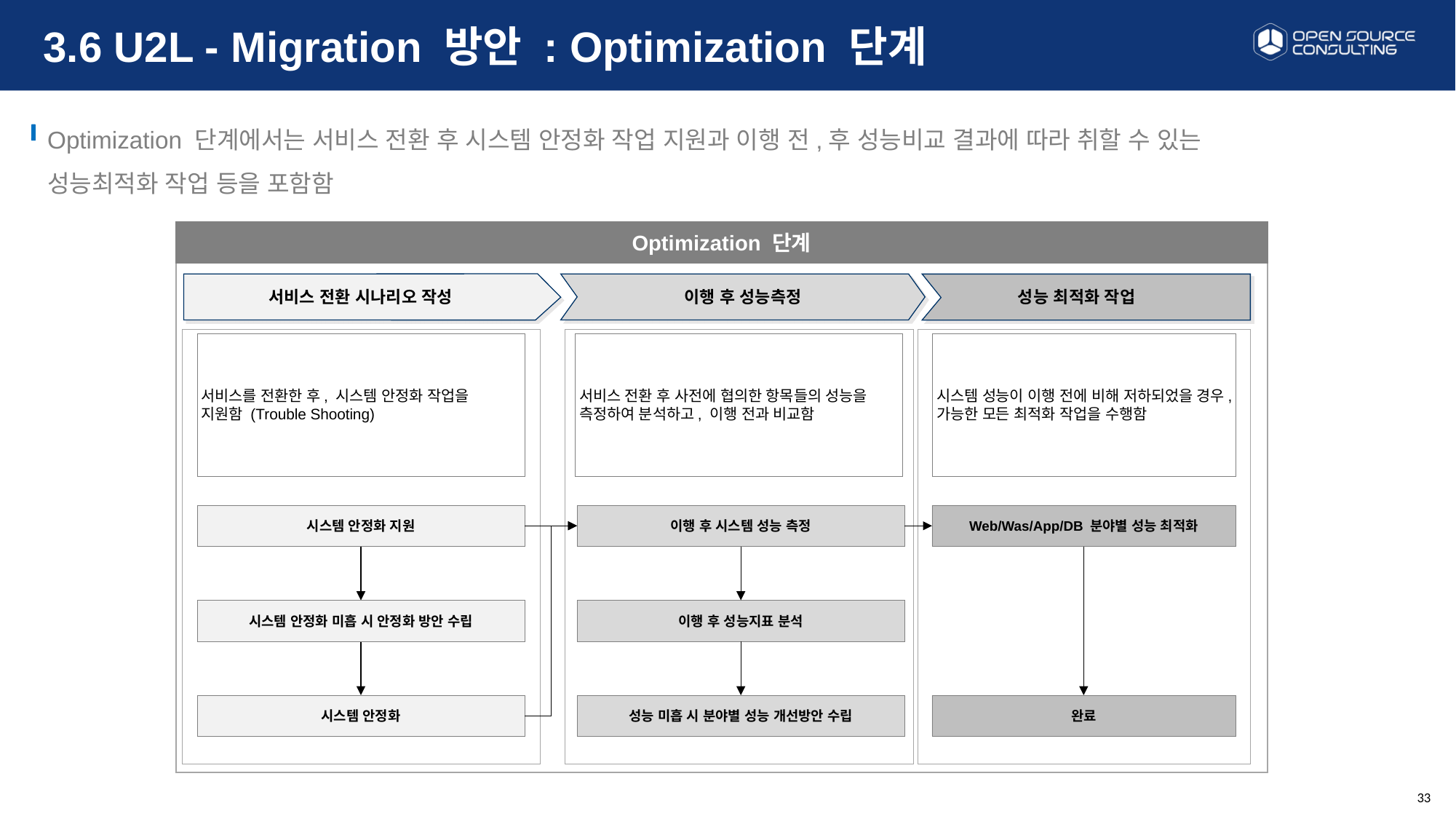

# 3.6 U2L - Migration 방안 : Optimization 단계
Optimization 단계에서는 서비스 전환 후 시스템 안정화 작업 지원과 이행 전,후 성능비교 결과에 따라 취할 수 있는 성능최적화 작업 등을 포함함

Optimization 단계

이행 후 성능측정
성능 최적화 작업
서비스 전환 시나리오 작성

서비스를 전환한 후, 시스템 안정화 작업을
지원함 (Trouble Shooting)
서비스 전환 후 사전에 협의한 항목들의 성능을 측정하여 분석하고, 이행 전과 비교함
시스템 성능이 이행 전에 비해 저하되었을 경우, 가능한 모든 최적화 작업을 수행함
시스템 안정화 지원
이행 후 시스템 성능 측정
Web/Was/App/DB 분야별 성능 최적화
이행 후 성능지표 분석
시스템 안정화 미흡 시 안정화 방안 수립
성능 미흡 시 분야별 성능 개선방안 수립
시스템 안정화
완료